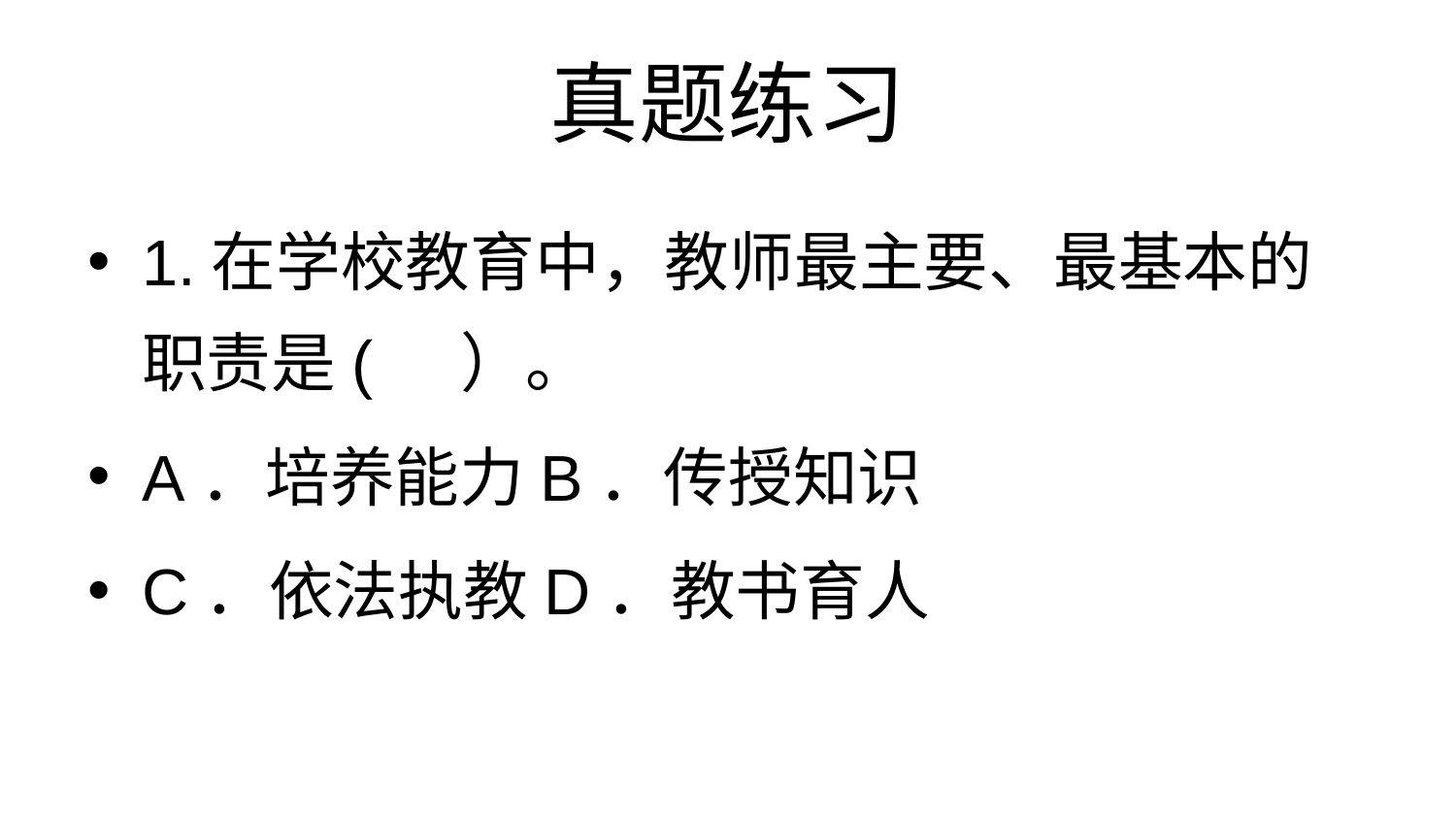

# 真题练习
1.在学校教育中，教师最主要、最基本的职责是(    ）。
A．培养能力B．传授知识
C．依法执教D．教书育人